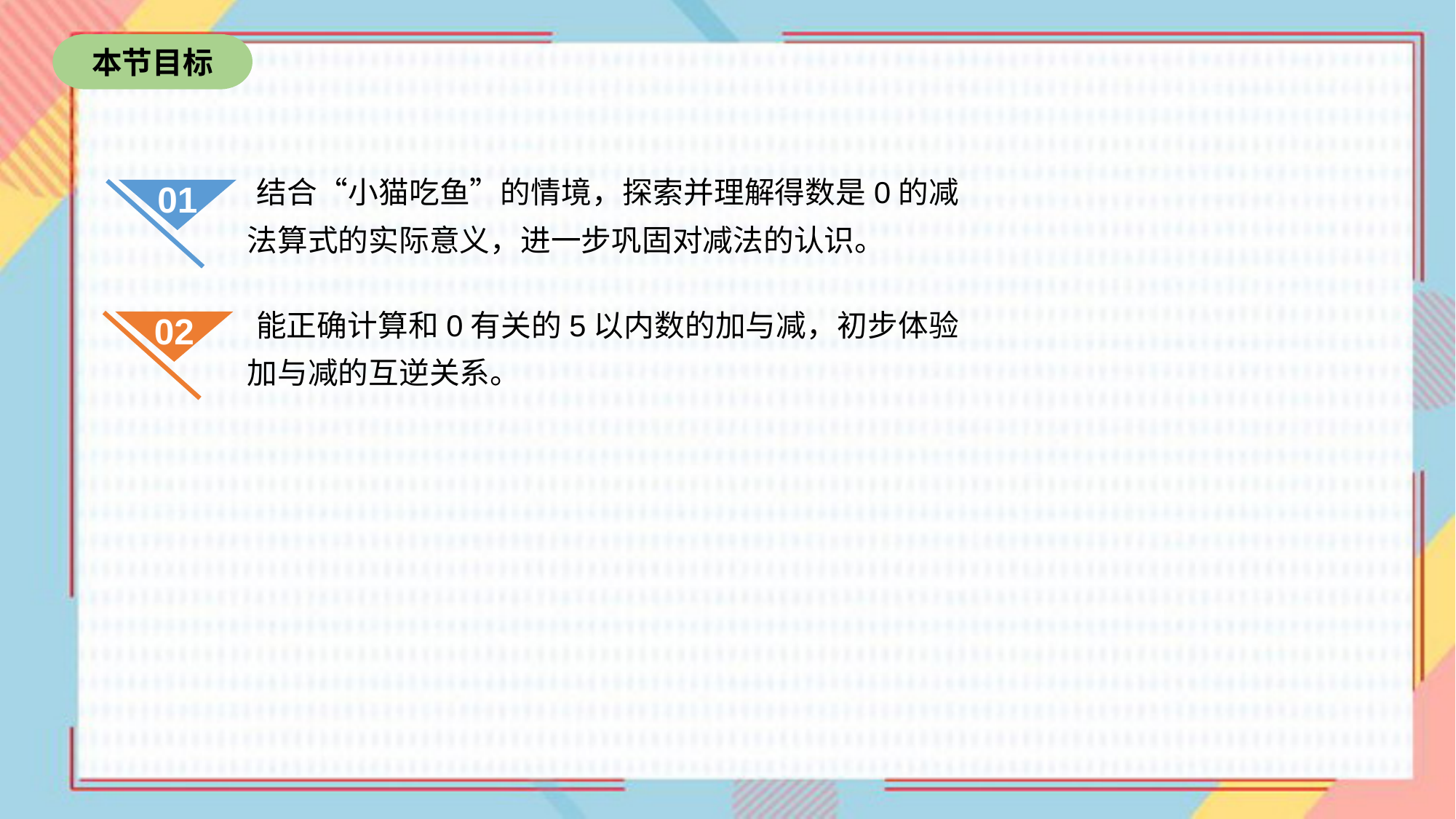

本节目标
结合“小猫吃鱼”的情境，探索并理解得数是0的减法算式的实际意义，进一步巩固对减法的认识。
01
能正确计算和0有关的5以内数的加与减，初步体验加与减的互逆关系。
02